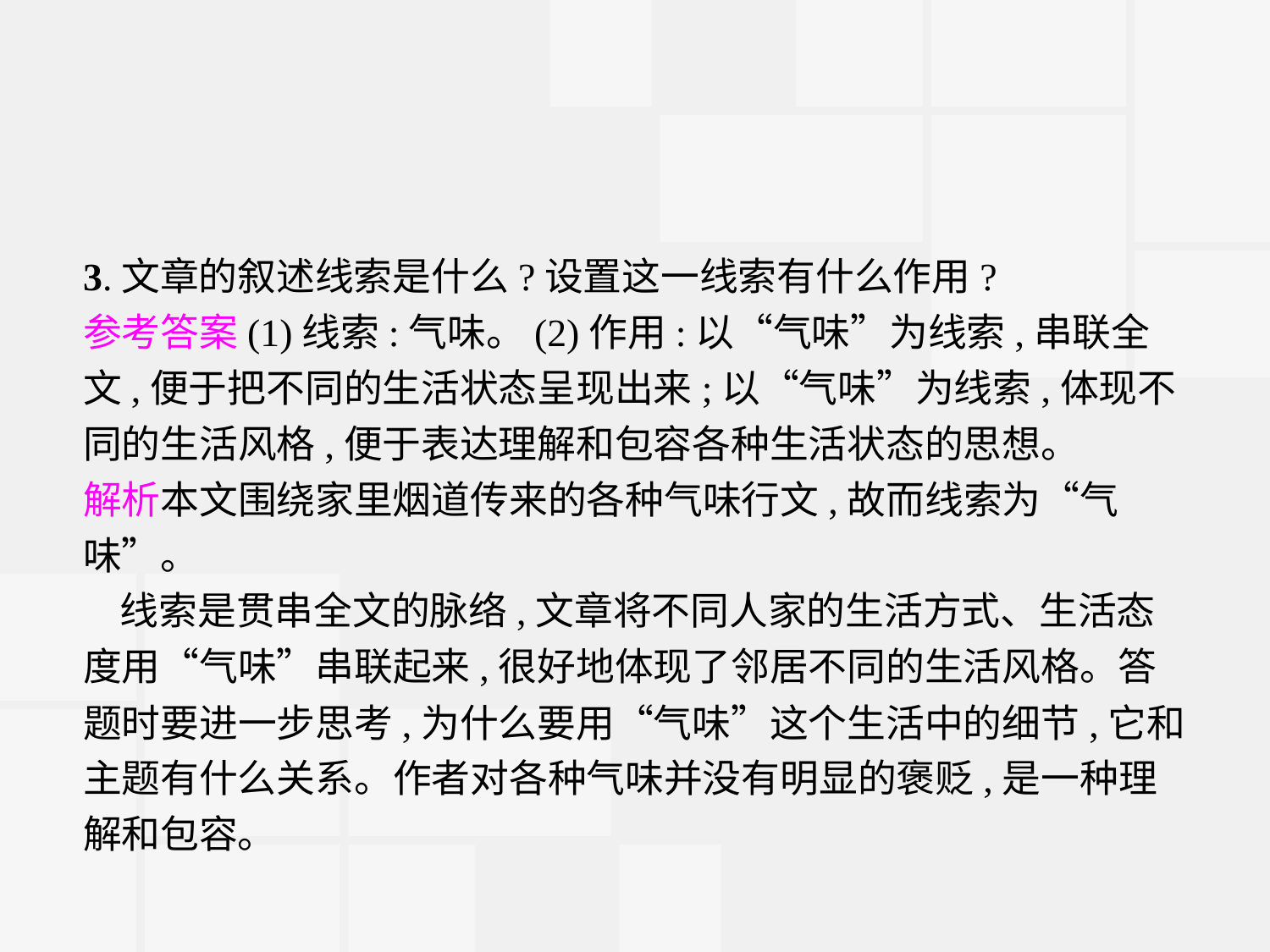

3.文章的叙述线索是什么?设置这一线索有什么作用?
参考答案(1)线索:气味。(2)作用:以“气味”为线索,串联全文,便于把不同的生活状态呈现出来;以“气味”为线索,体现不同的生活风格,便于表达理解和包容各种生活状态的思想。
解析本文围绕家里烟道传来的各种气味行文,故而线索为“气味”。
线索是贯串全文的脉络,文章将不同人家的生活方式、生活态度用“气味”串联起来,很好地体现了邻居不同的生活风格。答题时要进一步思考,为什么要用“气味”这个生活中的细节,它和主题有什么关系。作者对各种气味并没有明显的褒贬,是一种理解和包容。